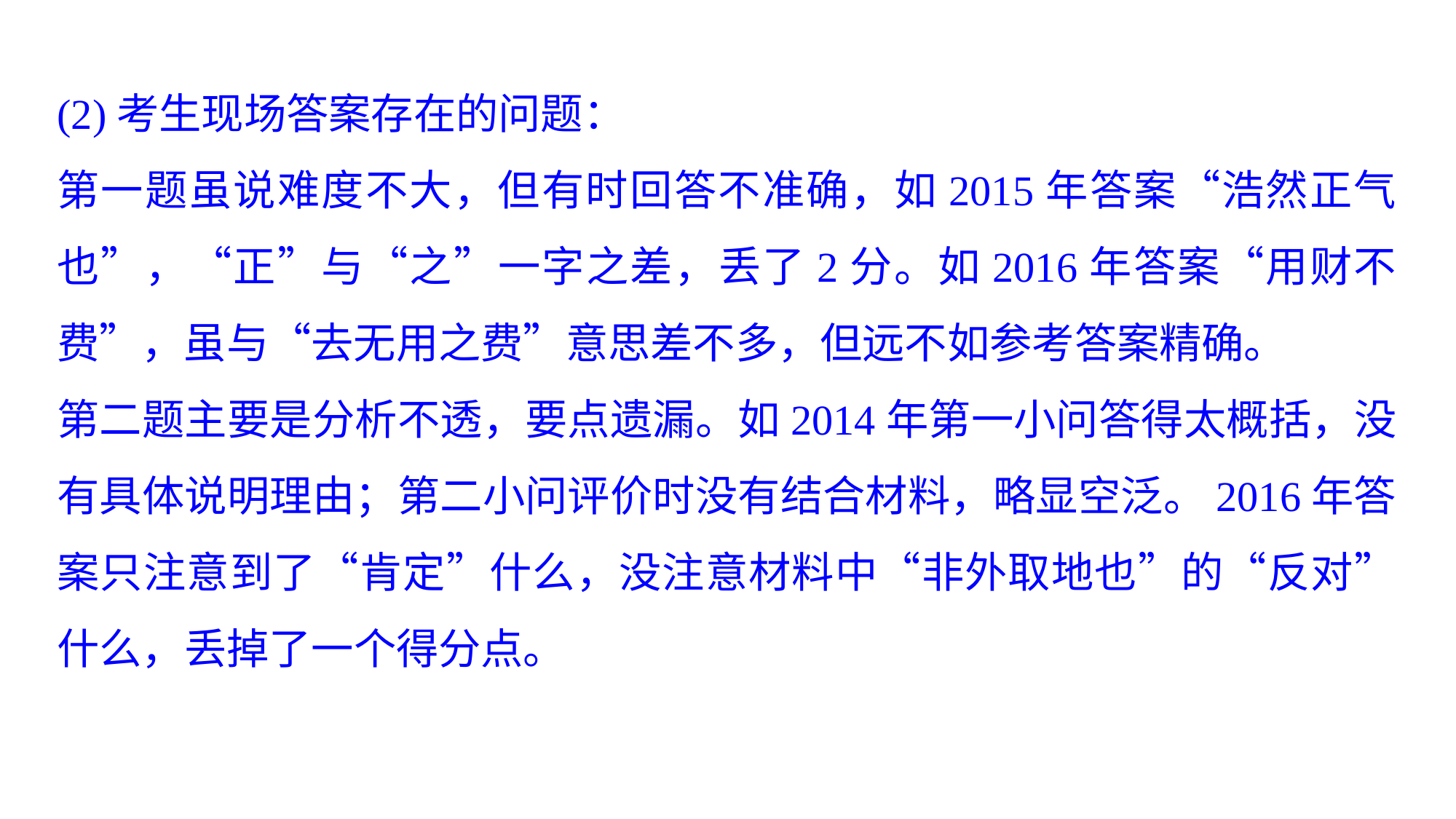

(2)考生现场答案存在的问题：
第一题虽说难度不大，但有时回答不准确，如2015年答案“浩然正气也”，“正”与“之”一字之差，丢了2分。如2016年答案“用财不费”，虽与“去无用之费”意思差不多，但远不如参考答案精确。
第二题主要是分析不透，要点遗漏。如2014年第一小问答得太概括，没有具体说明理由；第二小问评价时没有结合材料，略显空泛。2016年答案只注意到了“肯定”什么，没注意材料中“非外取地也”的“反对”什么，丢掉了一个得分点。